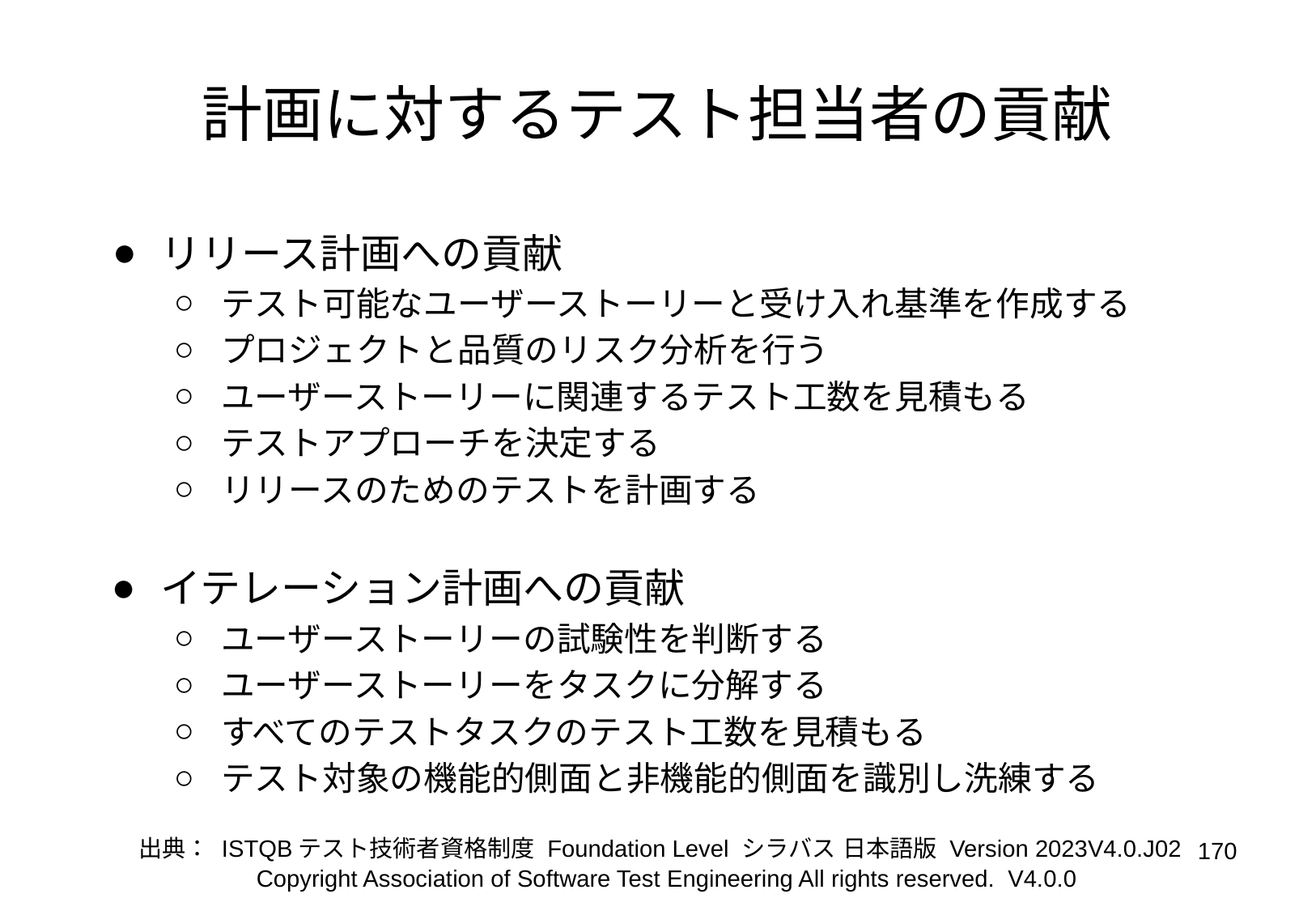

# 計画に対するテスト担当者の貢献
リリース計画への貢献
テスト可能なユーザーストーリーと受け入れ基準を作成する
プロジェクトと品質のリスク分析を行う
ユーザーストーリーに関連するテスト工数を見積もる
テストアプローチを決定する
リリースのためのテストを計画する

イテレーション計画への貢献
ユーザーストーリーの試験性を判断する
ユーザーストーリーをタスクに分解する
すべてのテストタスクのテスト工数を見積もる
テスト対象の機能的側面と非機能的側面を識別し洗練する
出典： ISTQBテスト技術者資格制度 Foundation Level シラバス 日本語版 Version 2023V4.0.J02
170
Copyright Association of Software Test Engineering All rights reserved.  V4.0.0